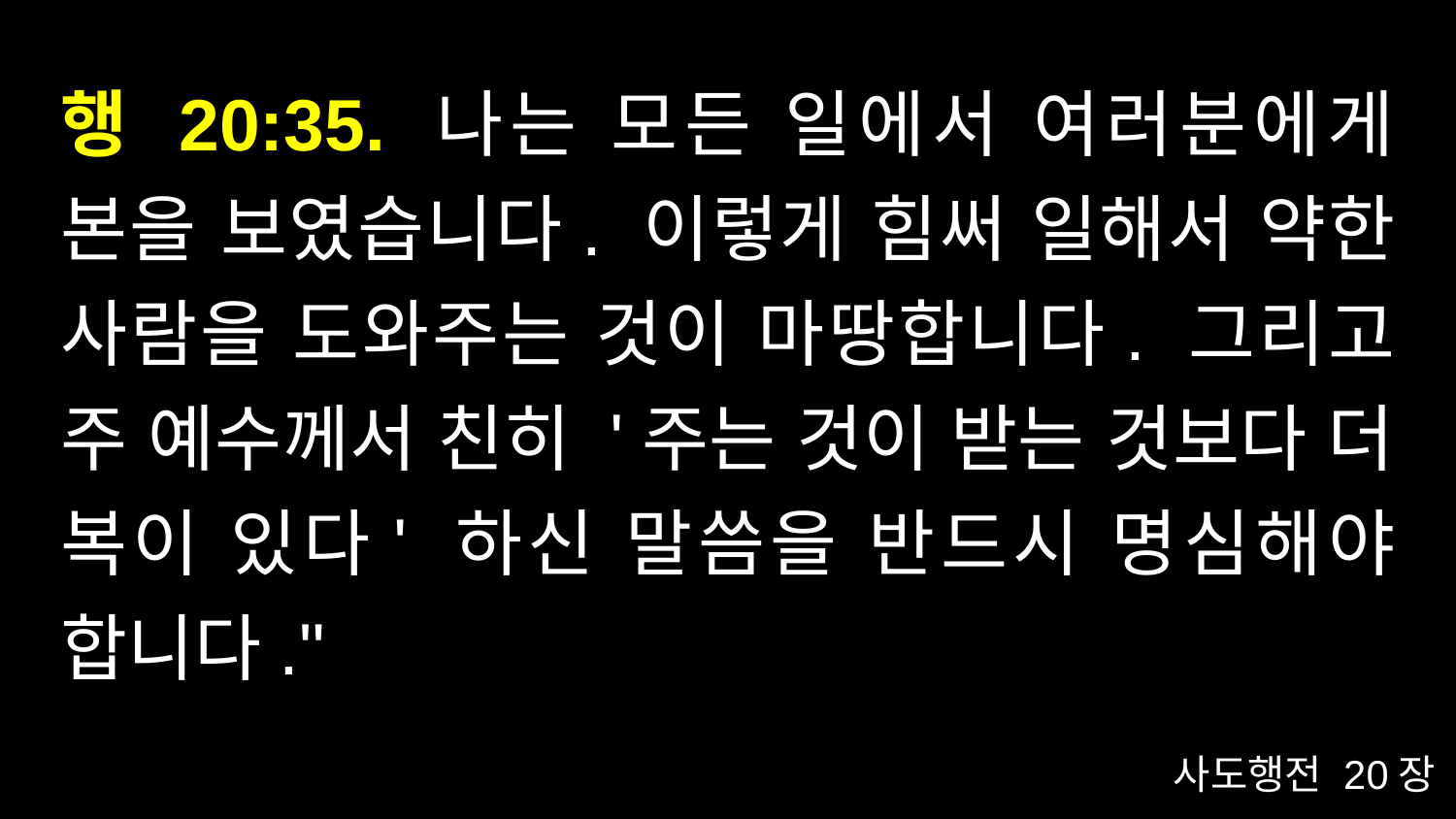

# 행 20:35. 나는 모든 일에서 여러분에게 본을 보였습니다. 이렇게 힘써 일해서 약한 사람을 도와주는 것이 마땅합니다. 그리고 주 예수께서 친히 '주는 것이 받는 것보다 더 복이 있다' 하신 말씀을 반드시 명심해야 합니다."
사도행전 20장